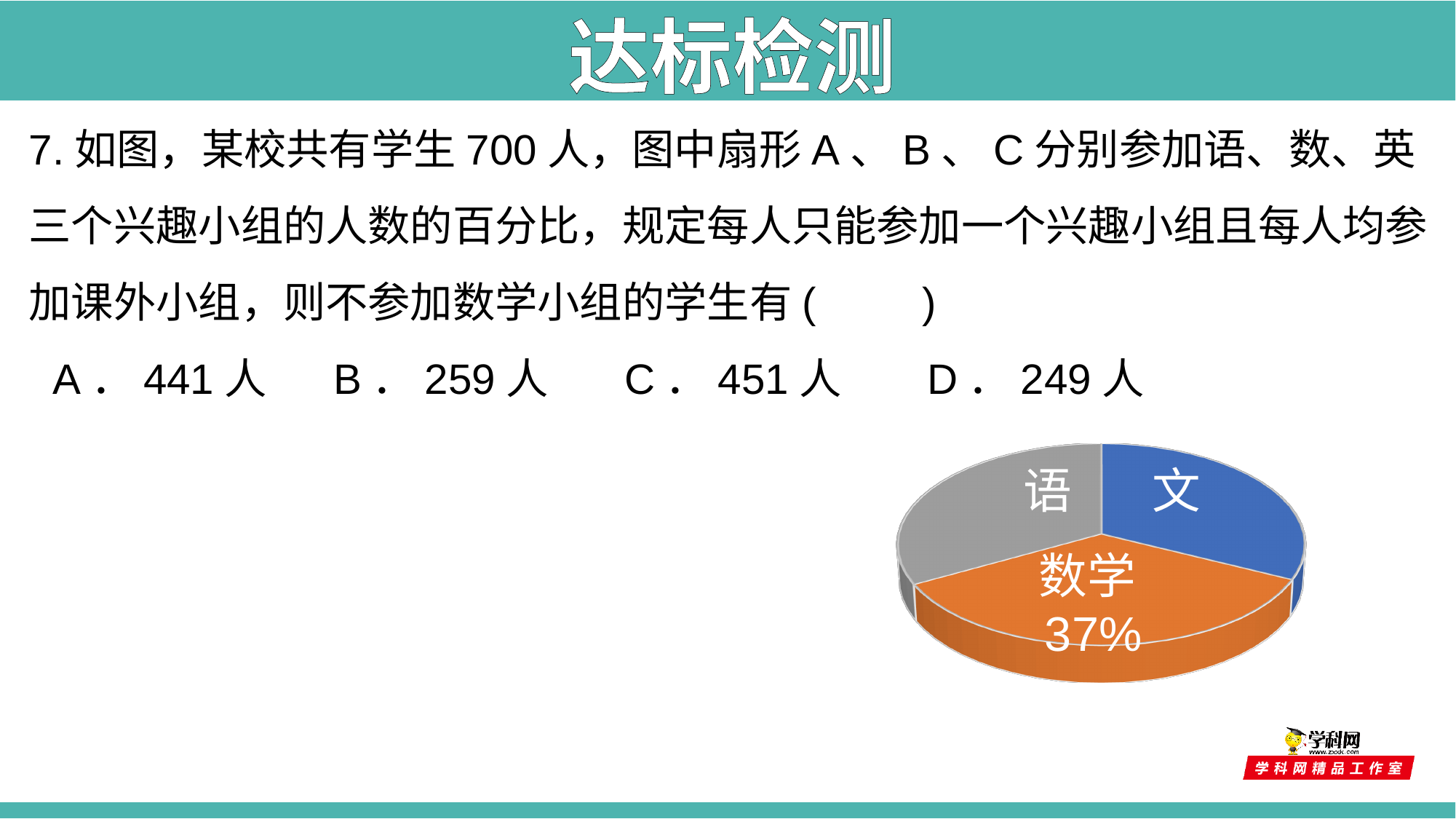

达标检测
7.如图，某校共有学生700人，图中扇形A、B、C分别参加语、数、英三个兴趣小组的人数的百分比，规定每人只能参加一个兴趣小组且每人均参加课外小组，则不参加数学小组的学生有(         )
  A．441人      B．259人       C．451人        D．249人

[unsupported chart]